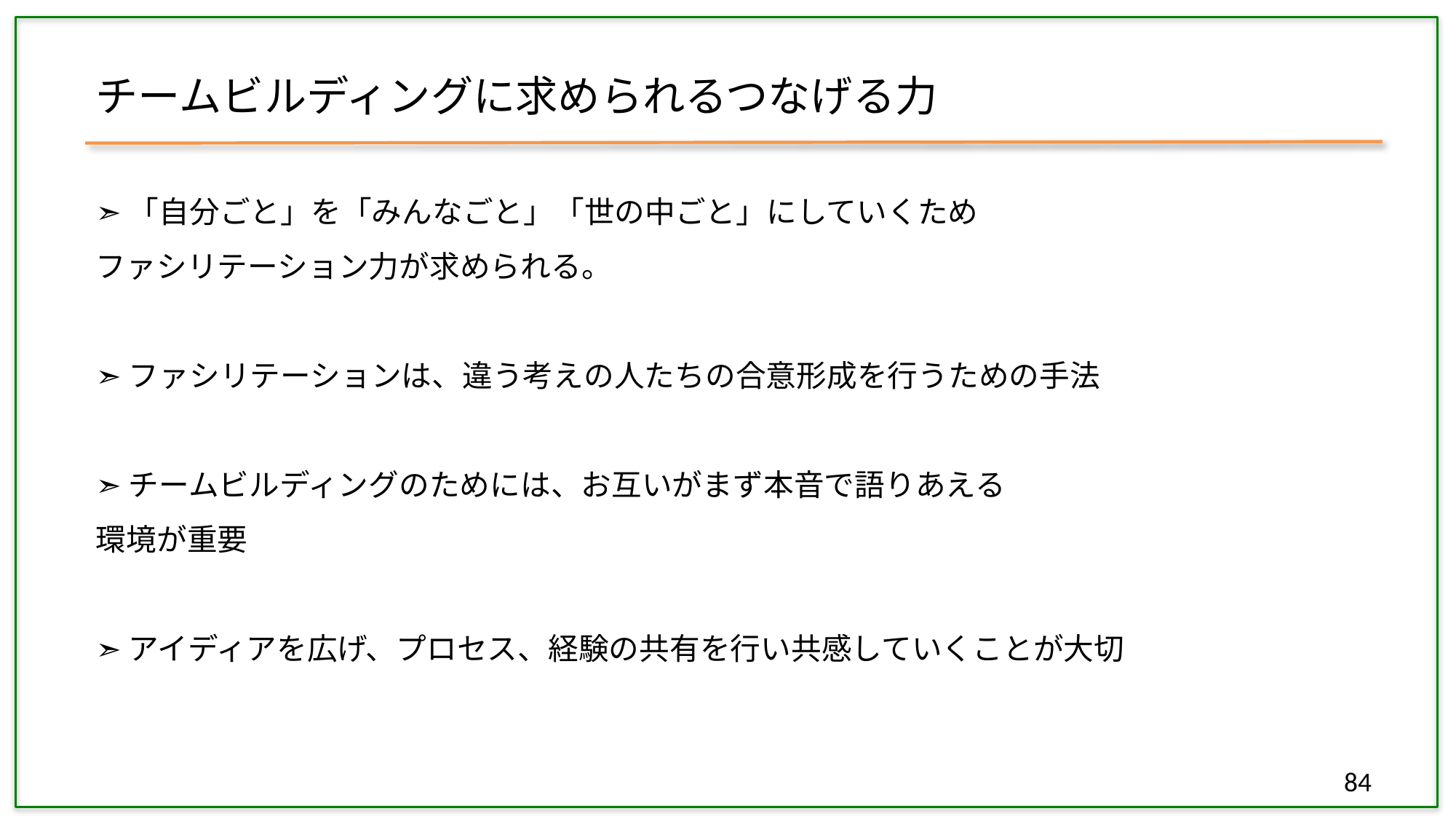

チームビルディングに求められるつなげる力
➣「自分ごと」を「みんなごと」「世の中ごと」にしていくため
ファシリテーション力が求められる。

➣ファシリテーションは、違う考えの人たちの合意形成を行うための手法

➣チームビルディングのためには、お互いがまず本音で語りあえる
環境が重要

➣アイディアを広げ、プロセス、経験の共有を行い共感していくことが大切
84